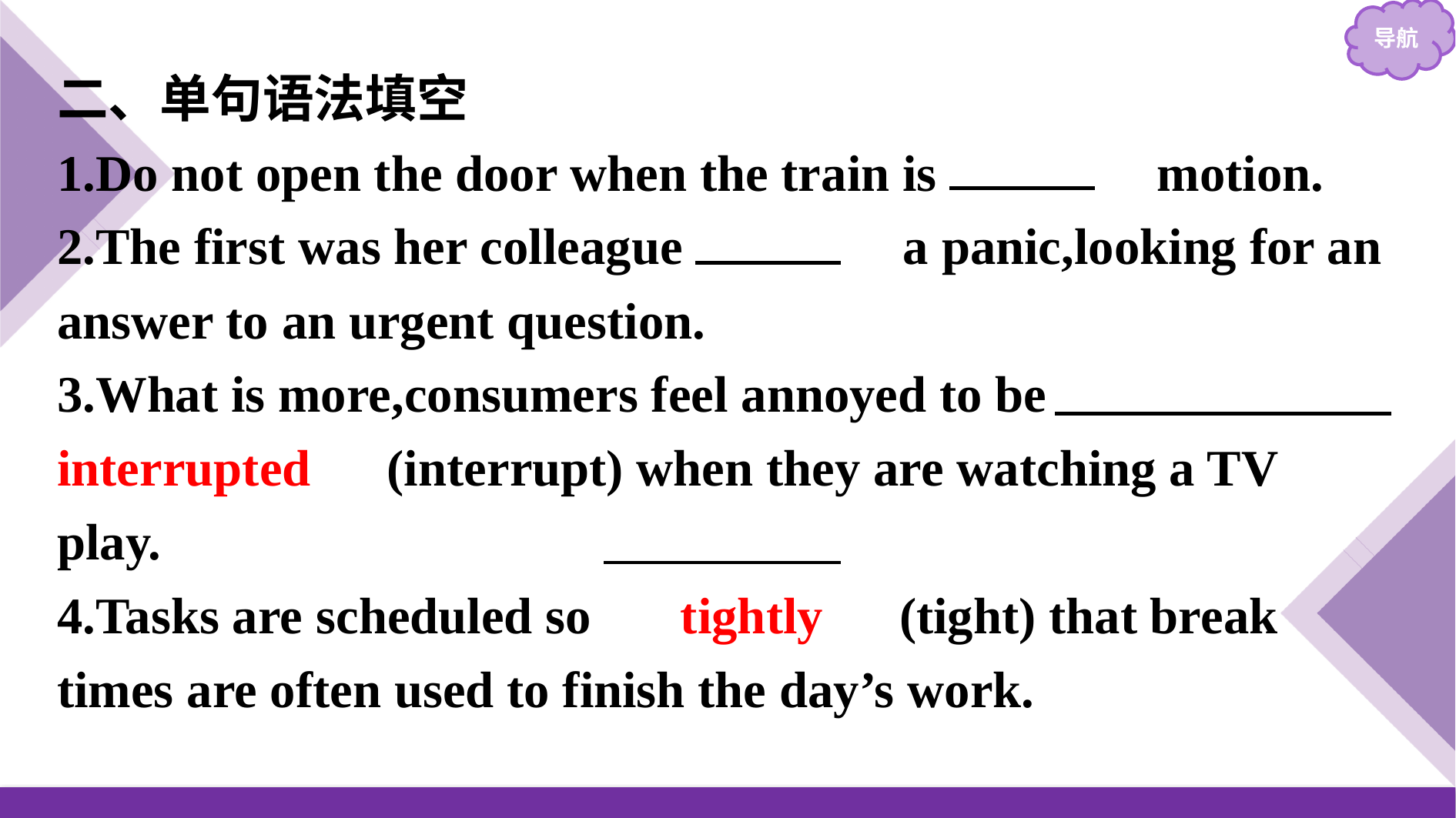

二、单句语法填空
1.Do not open the door when the train is 　in　 motion.
2.The first was her colleague 　in　 a panic,looking for an answer to an urgent question.
3.What is more,consumers feel annoyed to be 　interrupted　(interrupt) when they are watching a TV play.
4.Tasks are scheduled so 　tightly　(tight) that break times are often used to finish the day’s work.